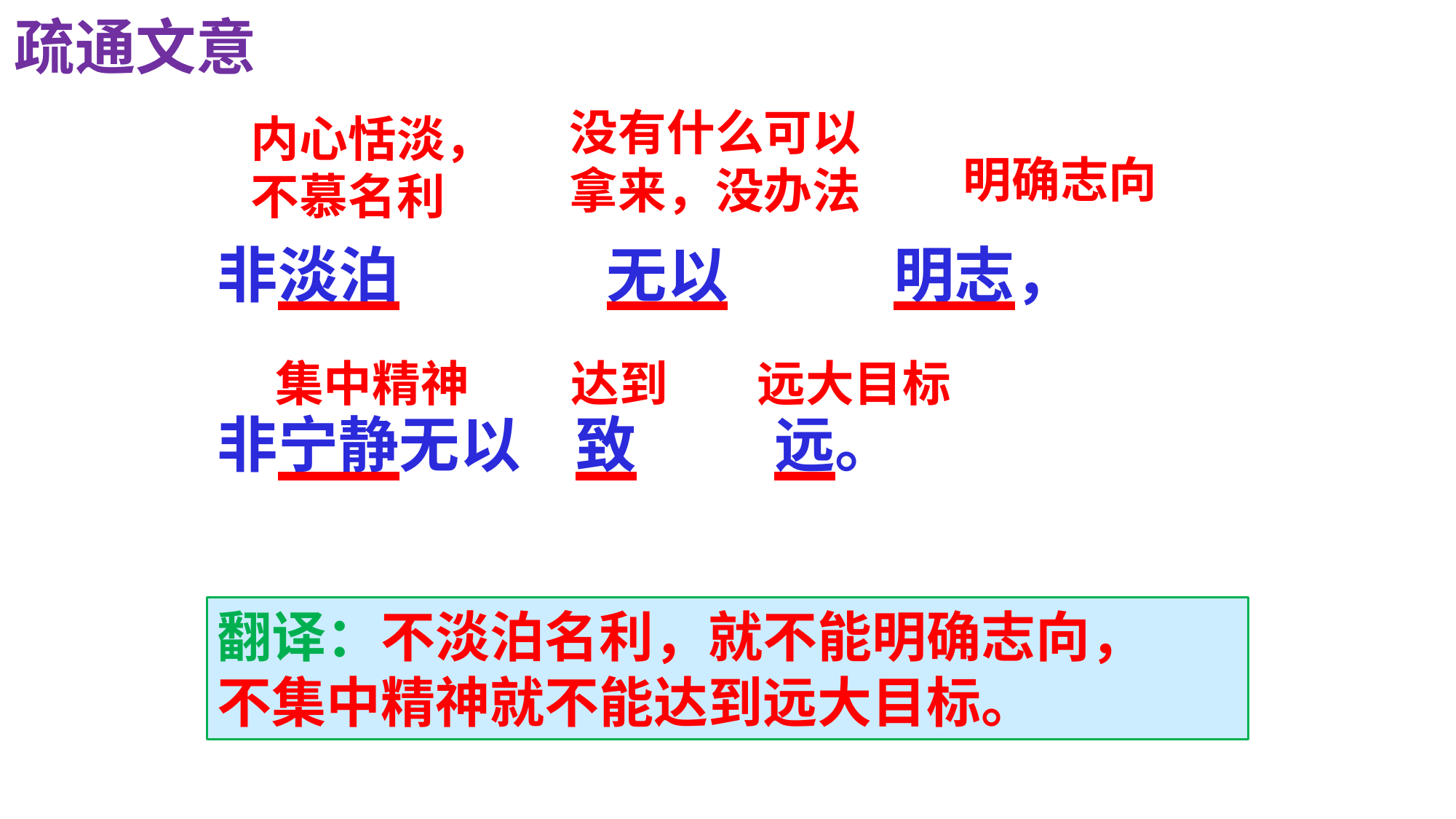

疏通文意
没有什么可以
拿来，没办法
内心恬淡，
不慕名利
明确志向
非淡泊               无以            明志，

非宁静无以    致          远。
集中精神
达到
远大目标
翻译：不淡泊名利，就不能明确志向，
不集中精神就不能达到远大目标。